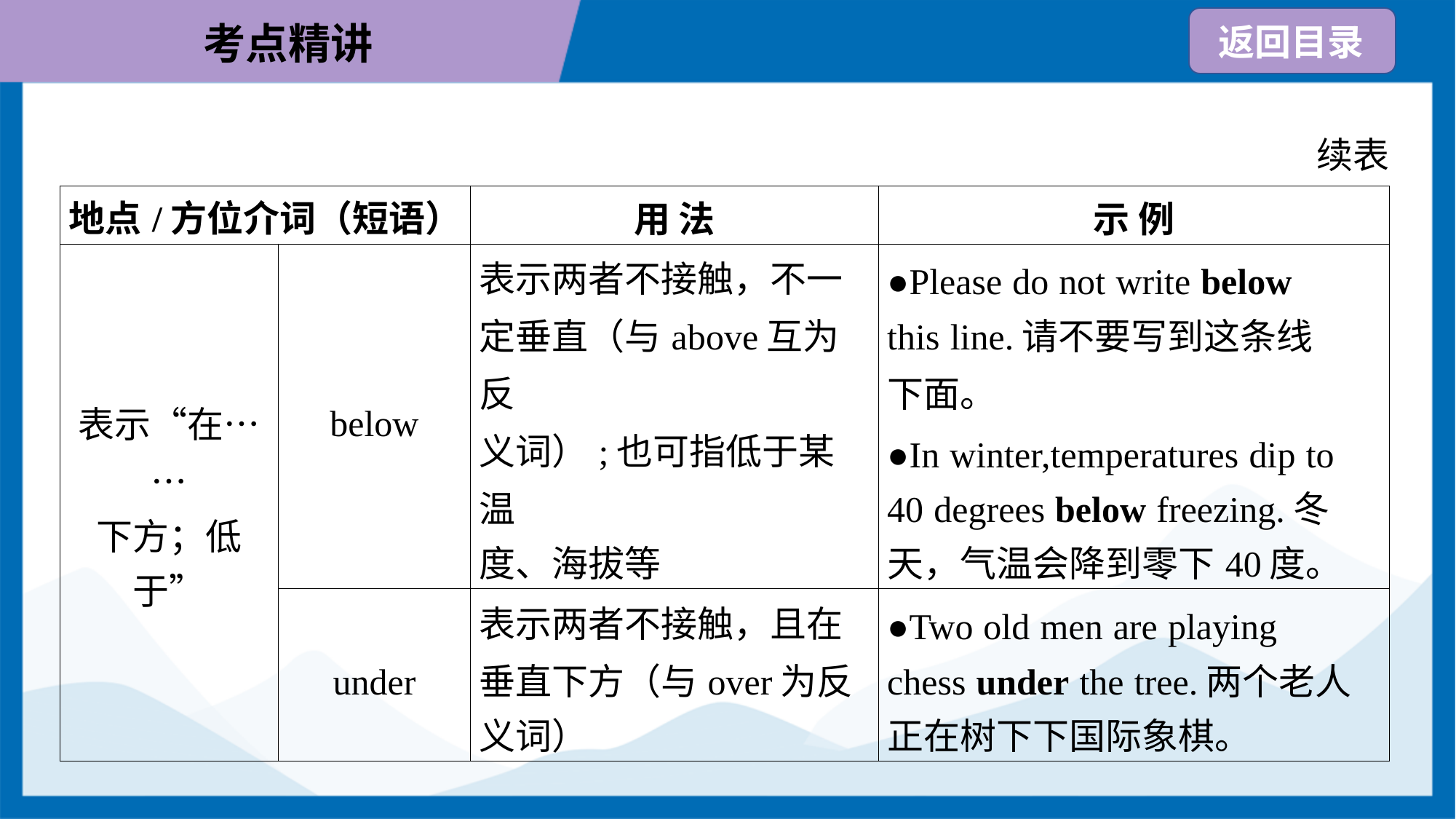

续表
| 地点/方位介词（短语） |  | 用 法 | 示 例 |
| --- | --- | --- | --- |
| 表示“在…… 下方；低于” | below | 表示两者不接触，不一 定垂直（与above互为反 义词）;也可指低于某温 度、海拔等 | ●Please do not write below this line.请不要写到这条线 下面。 ●In winter,temperatures dip to 40 degrees below freezing.冬 天，气温会降到零下40度。 |
|  | under | 表示两者不接触，且在 垂直下方（与over为反 义词） | ●Two old men are playing chess under the tree.两个老人 正在树下下国际象棋。 |